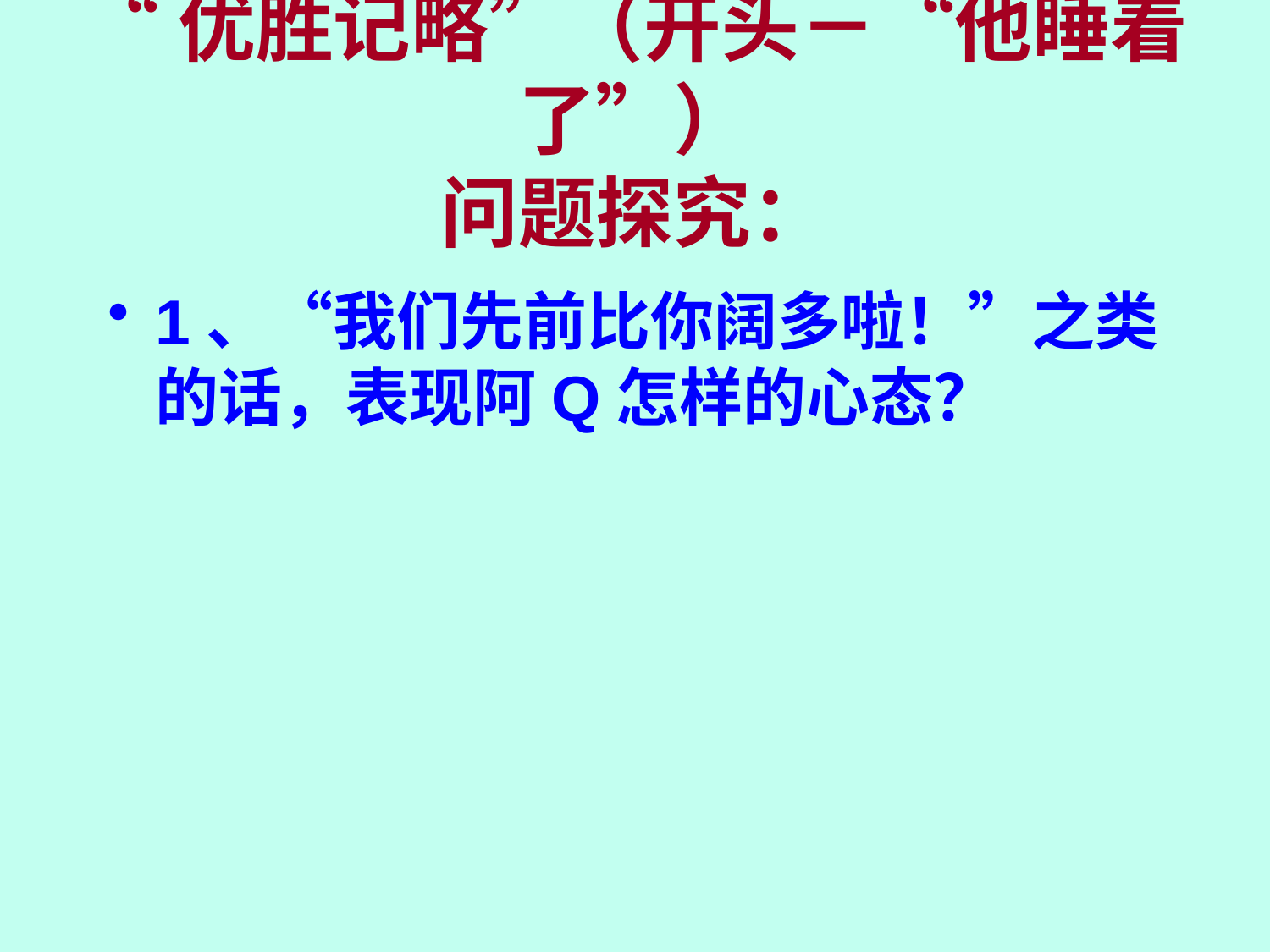

# “优胜记略”（开头－“他睡着了”） 问题探究：
1、“我们先前比你阔多啦！”之类的话，表现阿Q怎样的心态？